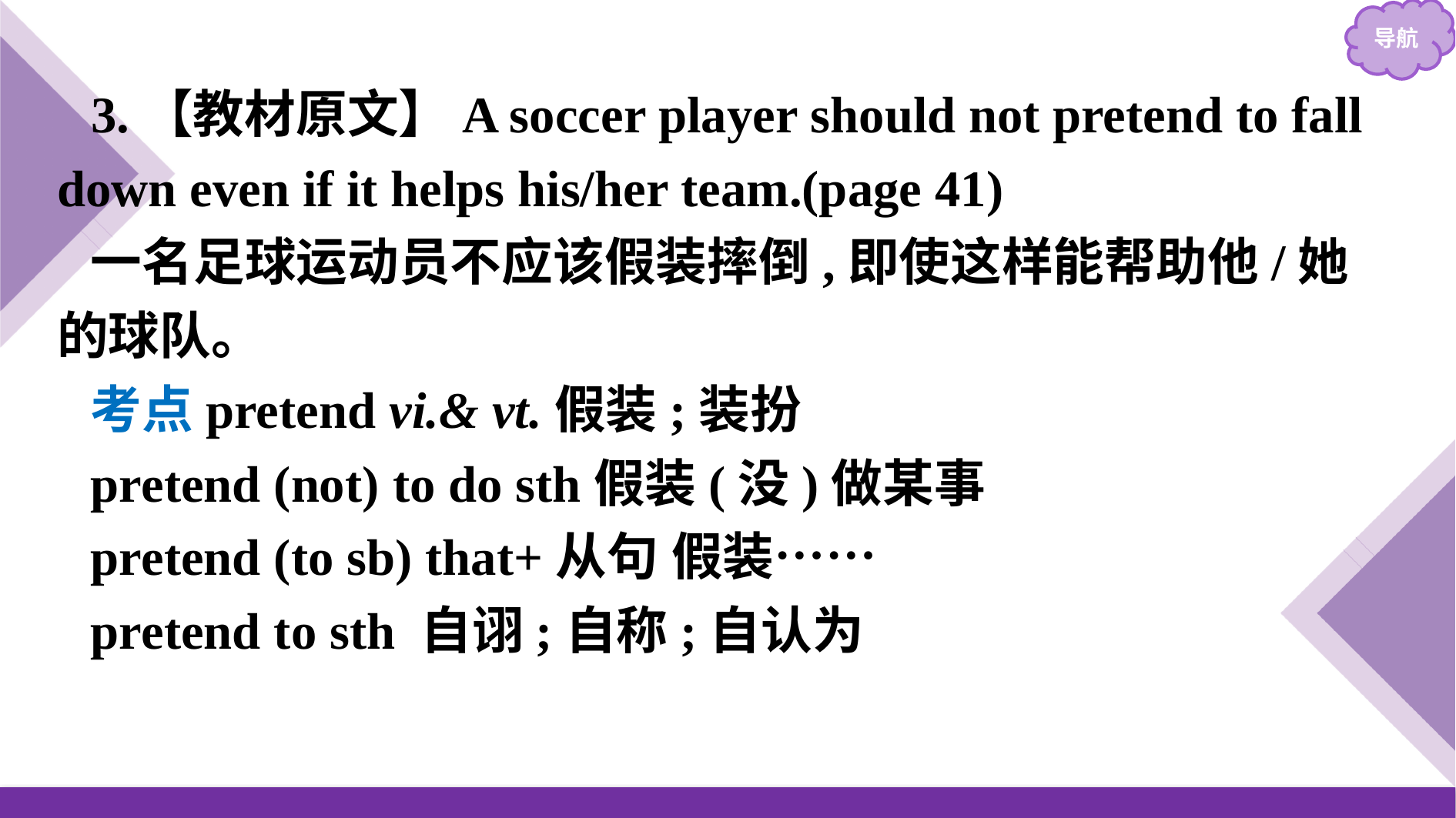

3.【教材原文】A soccer player should not pretend to fall down even if it helps his/her team.(page 41)
一名足球运动员不应该假装摔倒,即使这样能帮助他/她的球队。
考点pretend vi.& vt.假装;装扮
pretend (not) to do sth假装(没)做某事
pretend (to sb) that+从句 假装……
pretend to sth 自诩;自称;自认为